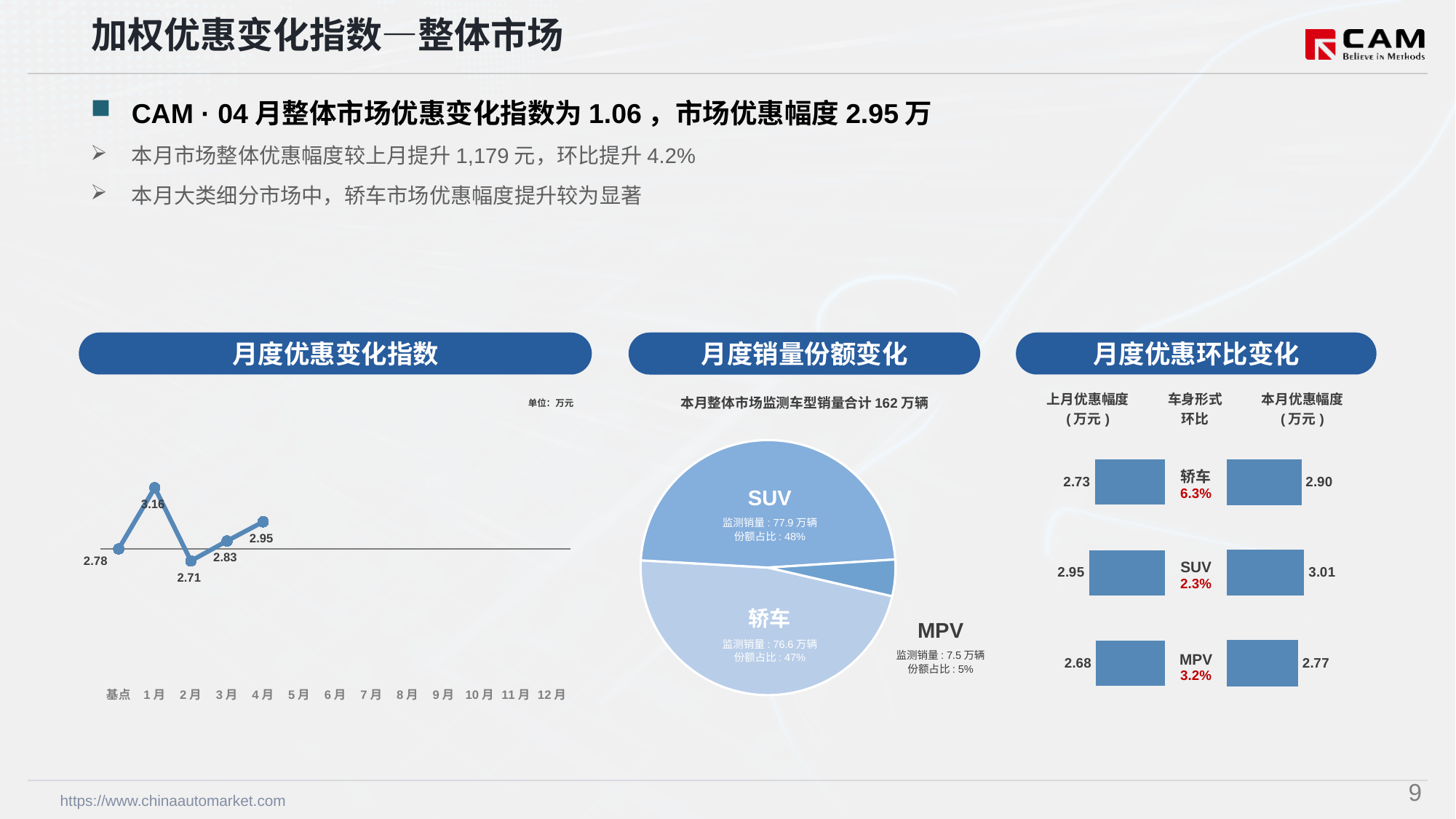

加权优惠变化指数—整体市场
CAM · 04月整体市场优惠变化指数为1.06，市场优惠幅度2.95万
本月市场整体优惠幅度较上月提升1,179元，环比提升4.2%
本月大类细分市场中，轿车市场优惠幅度提升较为显著
月度优惠变化指数

月度优惠环比变化

月度销量份额变化

本月整体市场监测车型销量合计162万辆

### Chart

| Category | 车身市场 |
|---|---|
| 轿车 | 766183.0 |
| SUV | 778761.0 |
| MPV | 74949.0 |
SUV
监测销量: 77.9万辆
份额占比: 48%
轿车
监测销量: 76.6万辆
份额占比: 47%
MPV
监测销量: 7.5万辆
份额占比: 5%

### Chart

| Category | Y2024 |
|---|---|
| 基点 | 0.0 |
| 1月 | 2.39 |
| 2月 | -0.47 |
| 3月 | 0.31 |
| 4月 | 1.06 |
| 5月 | None |
| 6月 | None |
| 7月 | None |
| 8月 | None |
| 9月 | None |
| 10月 | None |
| 11月 | None |
| 12月 | None |
| 上月优惠幅度 (万元) | 车身形式 环比 | 本月优惠幅度 (万元) |
| --- | --- | --- |
单位：万元
| 轿车 6.3% |
| --- |
| SUV 2.3% |
| MPV 3.2% |

### Chart

| Category | 成交均价 |
|---|---|
| 轿车 | 2.73 |
| SUV | 2.95 |
| MPV | 2.68 |

### Chart

| Category | 成交均价 |
|---|---|
| 轿车 | 2.9 |
| SUV | 3.01 |
| MPV | 2.77 |
9